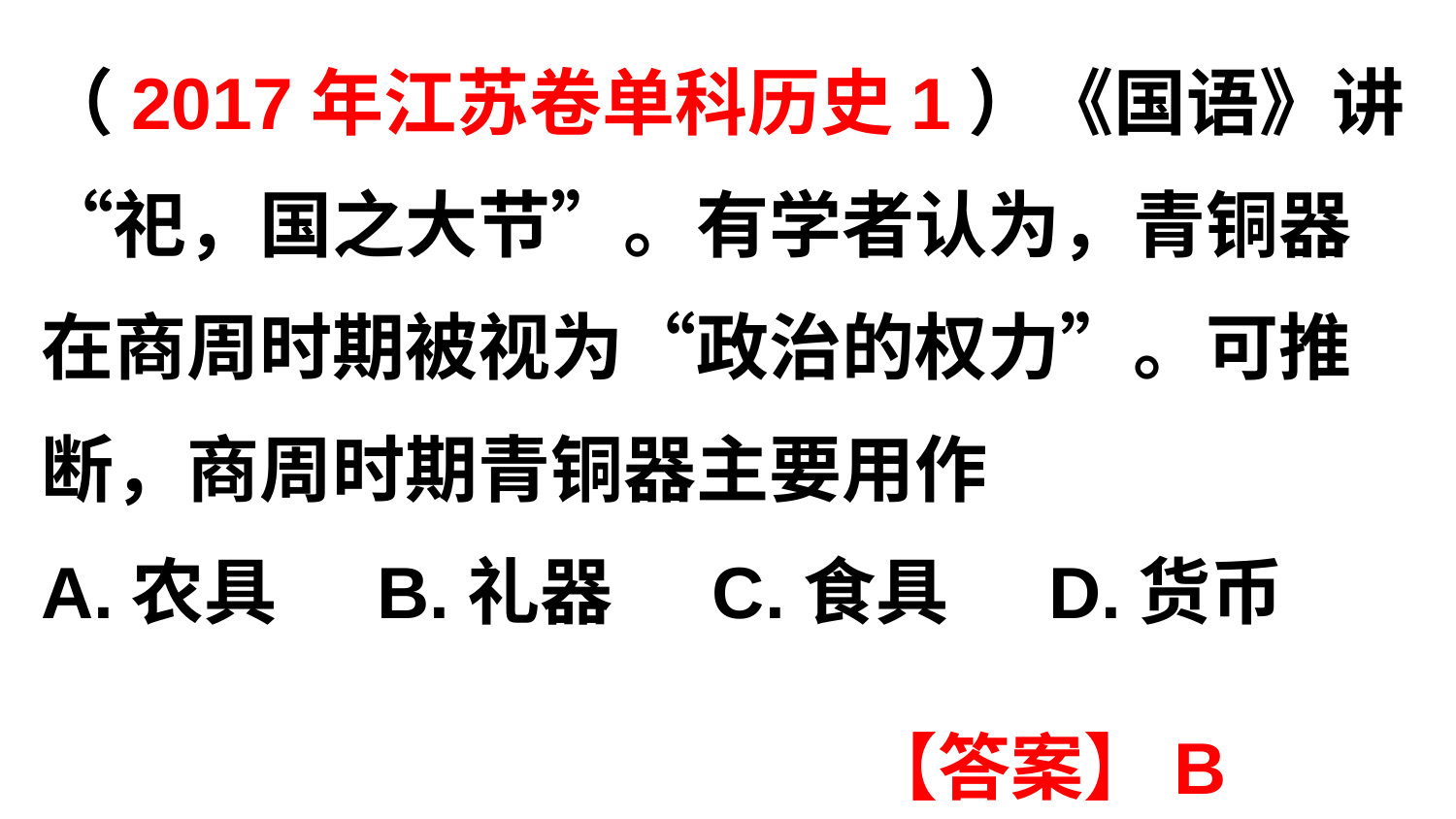

（2017年江苏卷单科历史1）《国语》讲“祀，国之大节”。有学者认为，青铜器在商周时期被视为“政治的权力”。可推断，商周时期青铜器主要用作
A.农具     B.礼器     C.食具     D.货币
【答案】B